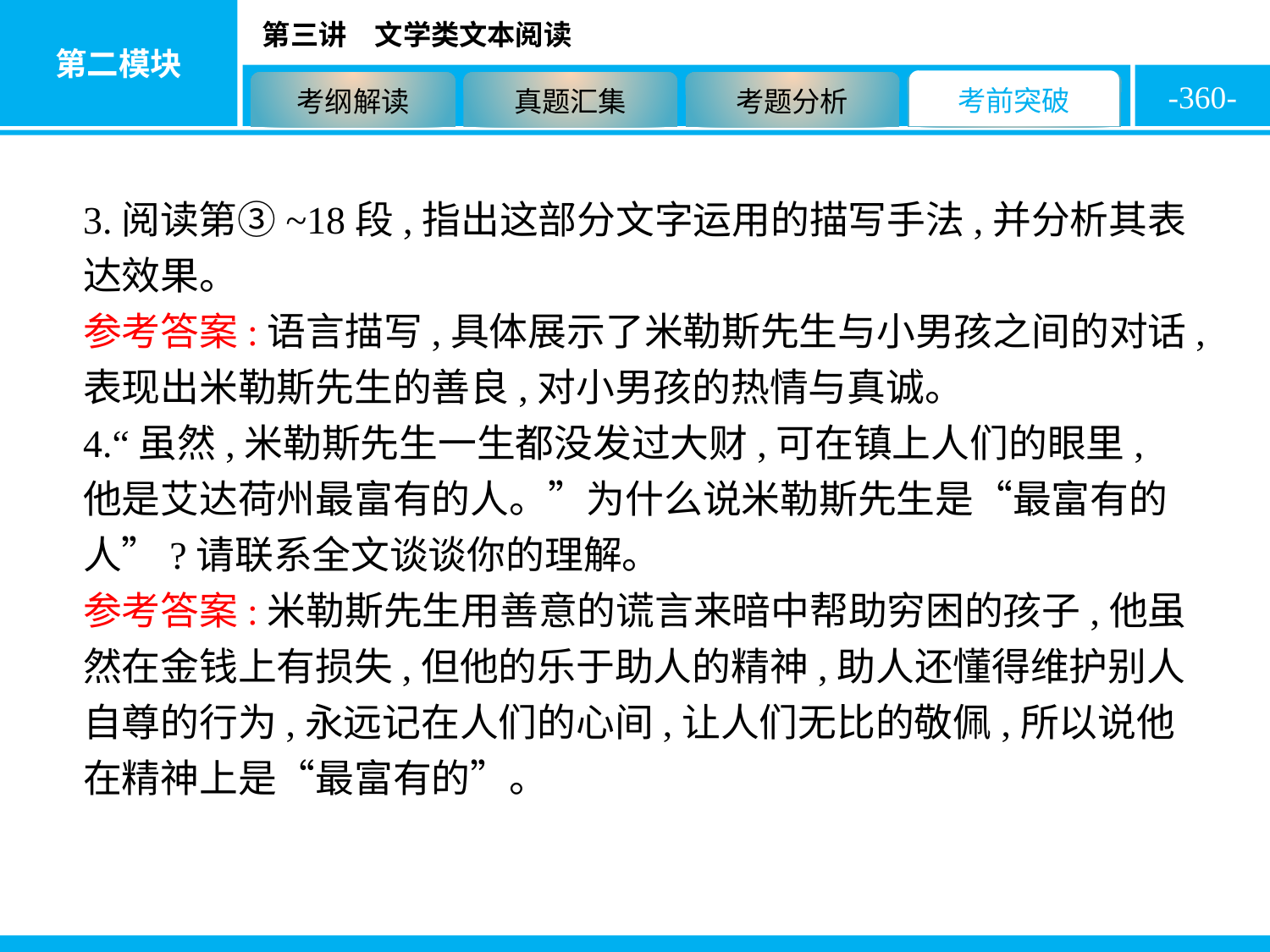

-360-
3.阅读第③~18段,指出这部分文字运用的描写手法,并分析其表达效果。
参考答案:语言描写,具体展示了米勒斯先生与小男孩之间的对话,表现出米勒斯先生的善良,对小男孩的热情与真诚。
4.“虽然,米勒斯先生一生都没发过大财,可在镇上人们的眼里,他是艾达荷州最富有的人。”为什么说米勒斯先生是“最富有的人”?请联系全文谈谈你的理解。
参考答案:米勒斯先生用善意的谎言来暗中帮助穷困的孩子,他虽然在金钱上有损失,但他的乐于助人的精神,助人还懂得维护别人自尊的行为,永远记在人们的心间,让人们无比的敬佩,所以说他在精神上是“最富有的”。